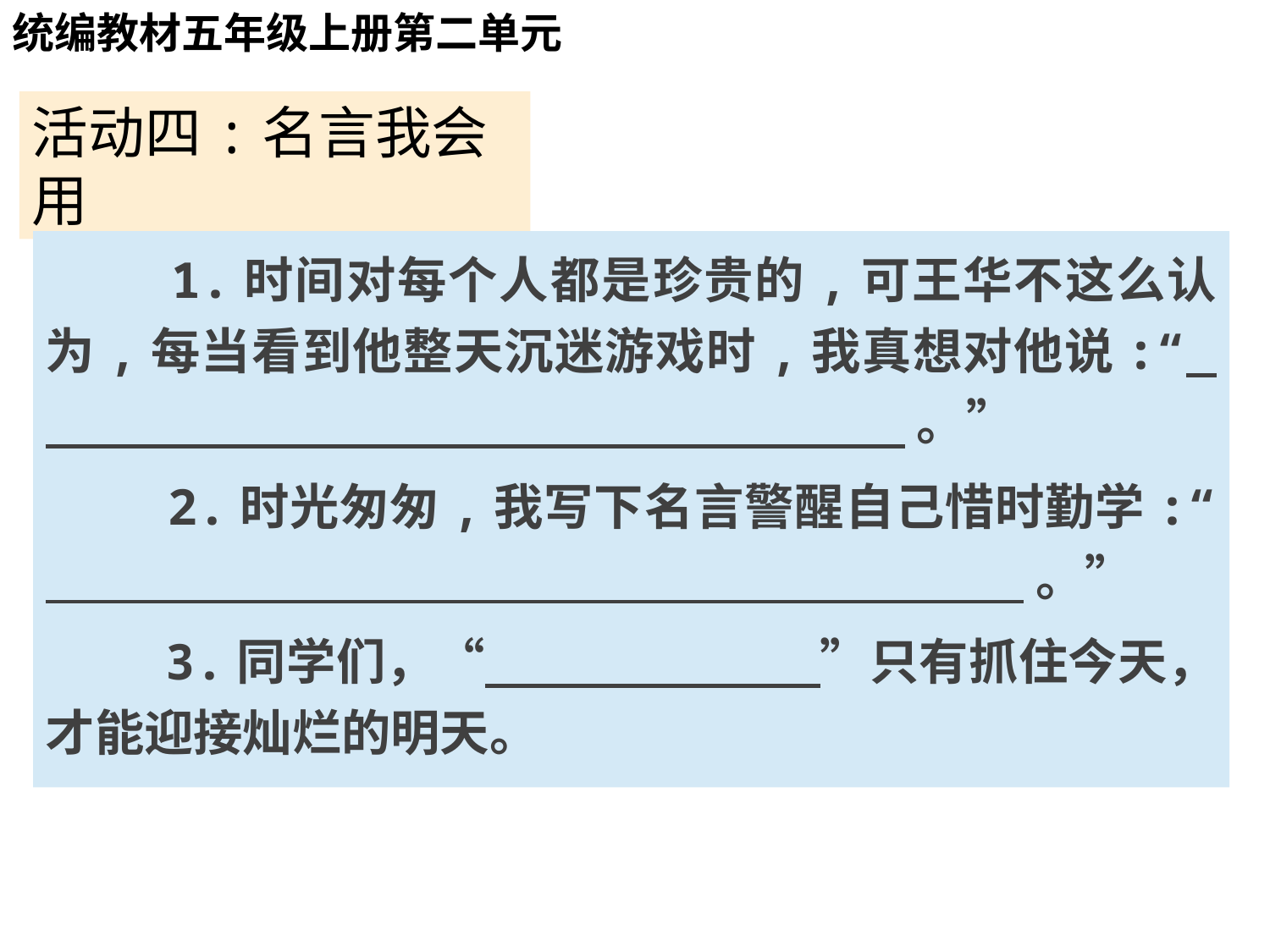

# 活动一:名言我会读
统编教材五年级上册第二单元
活动四:名言我会用
    1.时间对每个人都是珍贵的,可王华不这么认为,每当看到他整天沉迷游戏时,我真想对他说:“                               。”
    2.时光匆匆,我写下名言警醒自己惜时勤学:“                                  。”
    3.同学们，“                             ”只有抓住今天，才能迎接灿烂的明天。